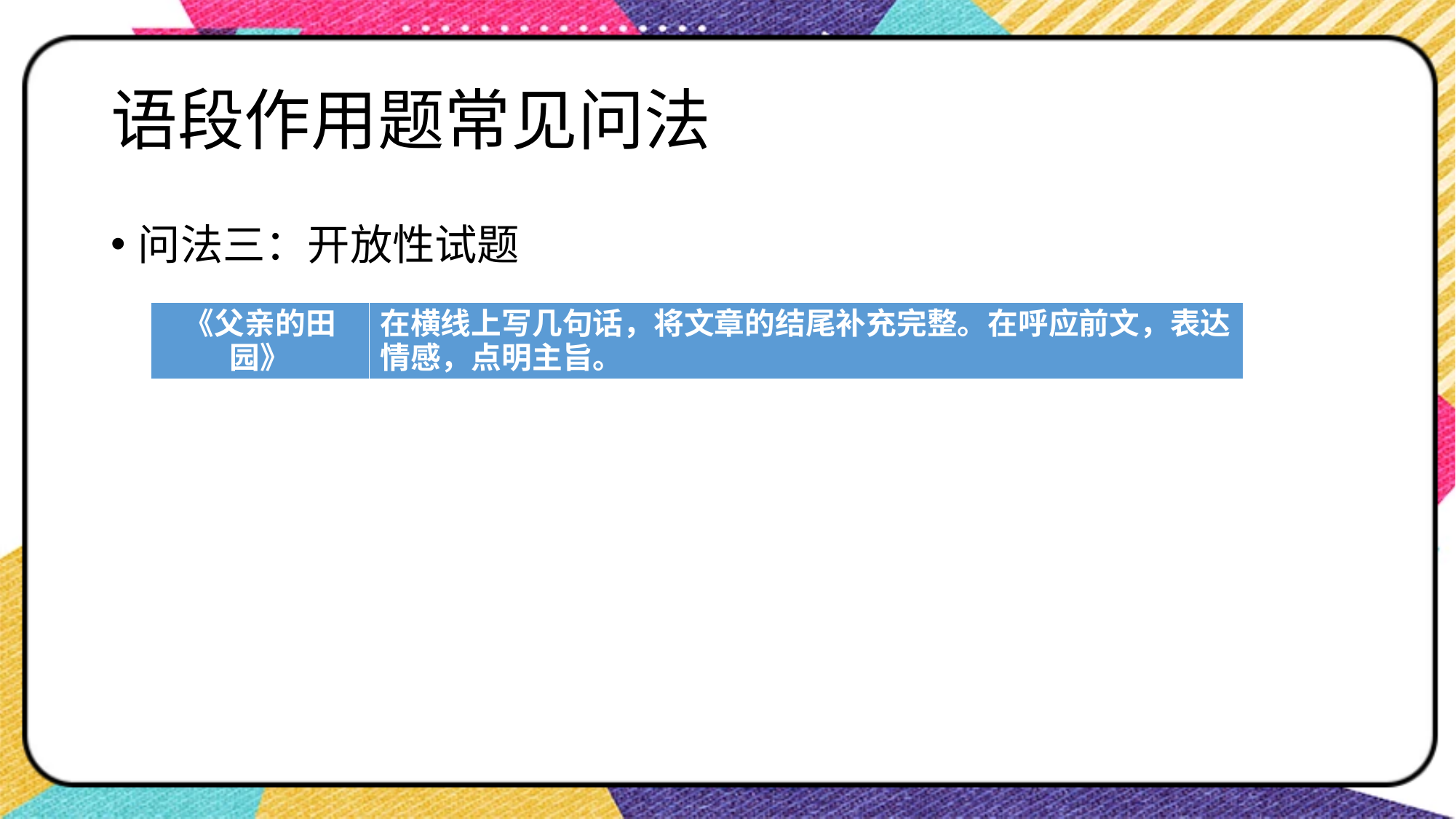

# 语段作用题常见问法
问法三：开放性试题

| 《父亲的田园》 | 在横线上写几句话，将文章的结尾补充完整。在呼应前文，表达情感，点明主旨。 |
| --- | --- |